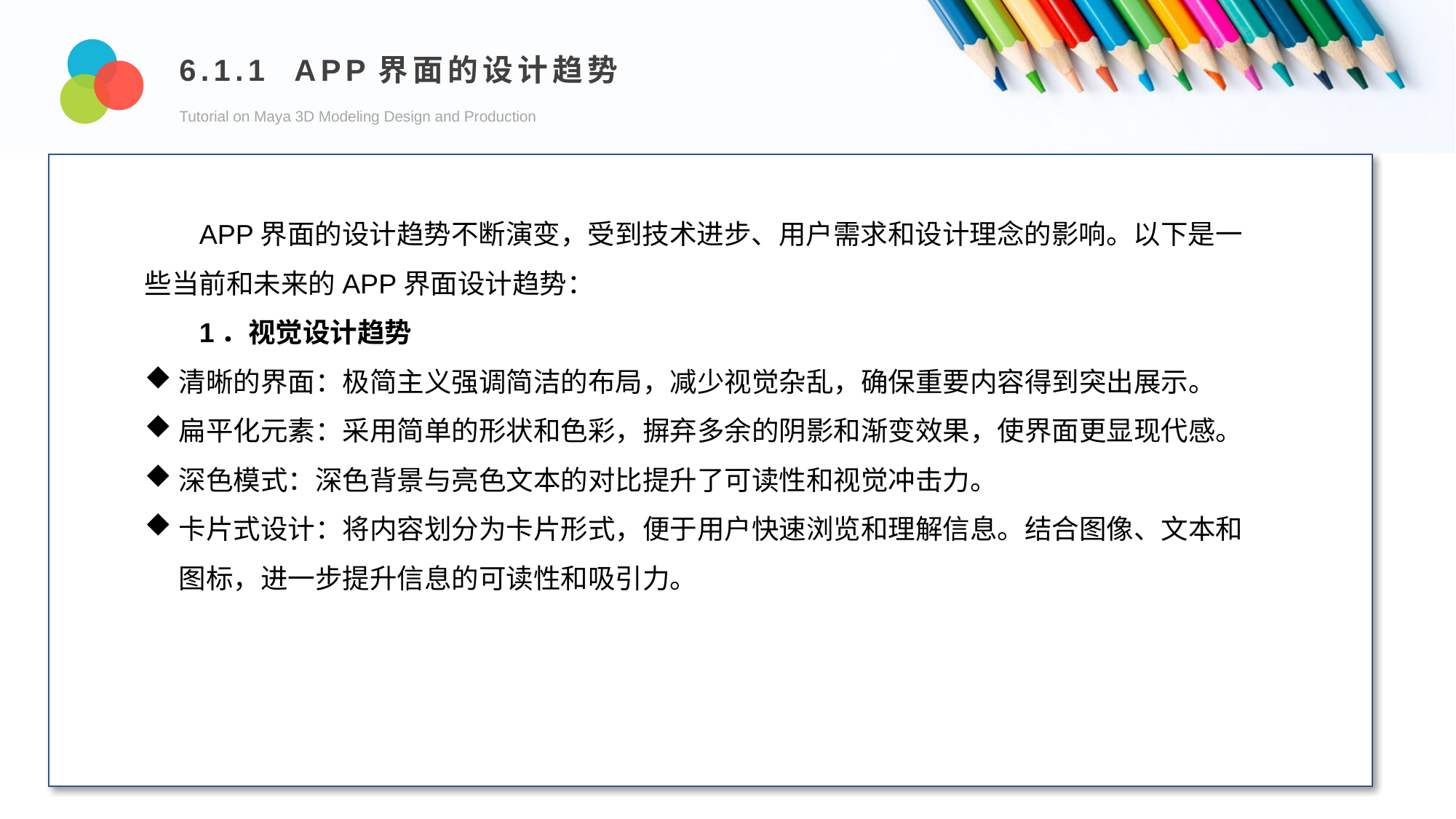

6.1.1  APP界面的设计趋势
Tutorial on Maya 3D Modeling Design and Production
Design and Production
APP界面的设计趋势不断演变，受到技术进步、用户需求和设计理念的影响。以下是一些当前和未来的APP界面设计趋势：
1．视觉设计趋势
清晰的界面：极简主义强调简洁的布局，减少视觉杂乱，确保重要内容得到突出展示。
扁平化元素：采用简单的形状和色彩，摒弃多余的阴影和渐变效果，使界面更显现代感。
深色模式：深色背景与亮色文本的对比提升了可读性和视觉冲击力。
卡片式设计：将内容划分为卡片形式，便于用户快速浏览和理解信息。结合图像、文本和图标，进一步提升信息的可读性和吸引力。